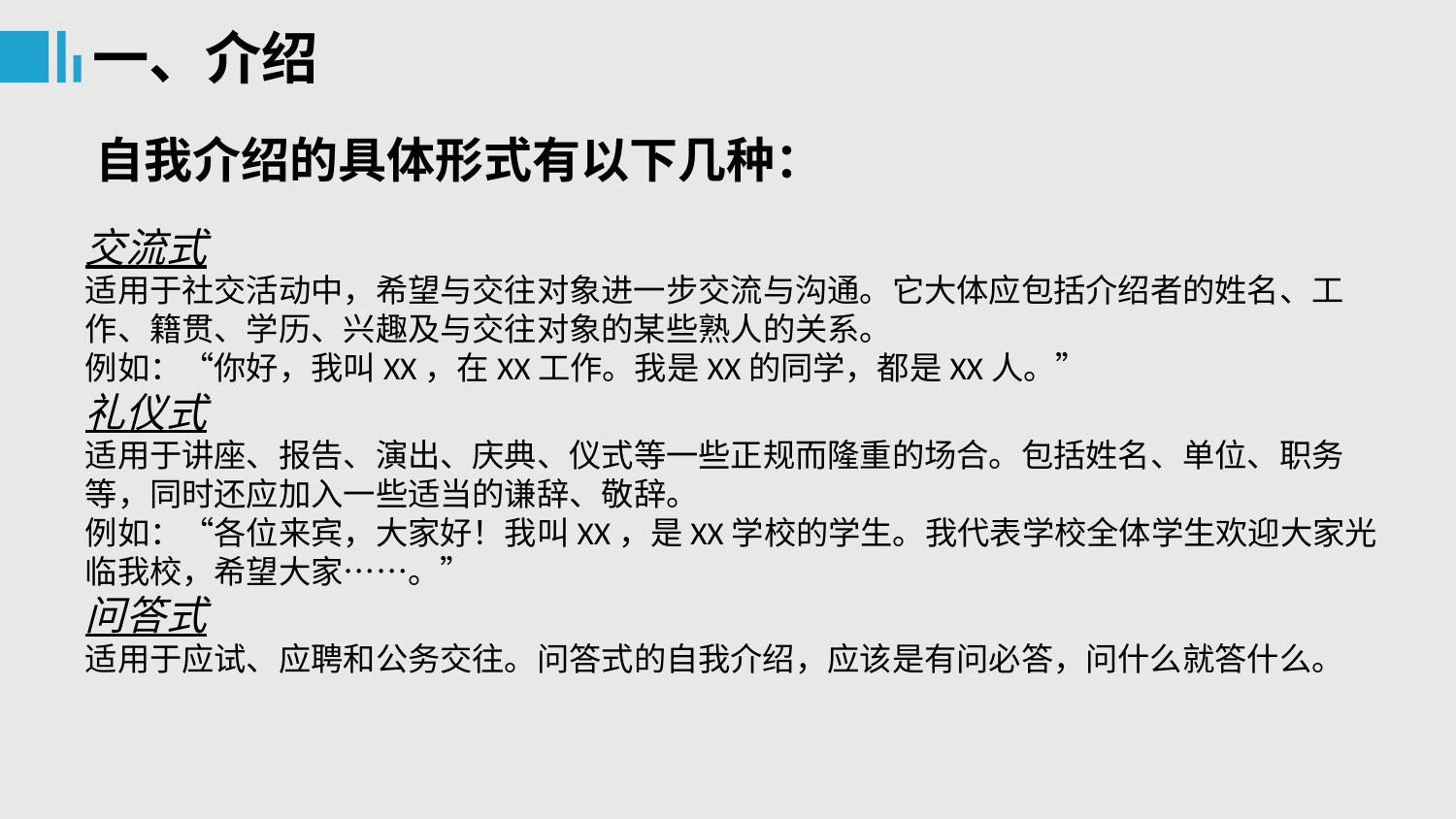

一、介绍

自我介绍的具体形式有以下几种：
交流式
适用于社交活动中，希望与交往对象进一步交流与沟通。它大体应包括介绍者的姓名、工作、籍贯、学历、兴趣及与交往对象的某些熟人的关系。
例如：“你好，我叫XX，在XX工作。我是XX的同学，都是XX人。”
礼仪式
适用于讲座、报告、演出、庆典、仪式等一些正规而隆重的场合。包括姓名、单位、职务等，同时还应加入一些适当的谦辞、敬辞。
例如：“各位来宾，大家好！我叫XX，是XX学校的学生。我代表学校全体学生欢迎大家光临我校，希望大家……。”
问答式
适用于应试、应聘和公务交往。问答式的自我介绍，应该是有问必答，问什么就答什么。